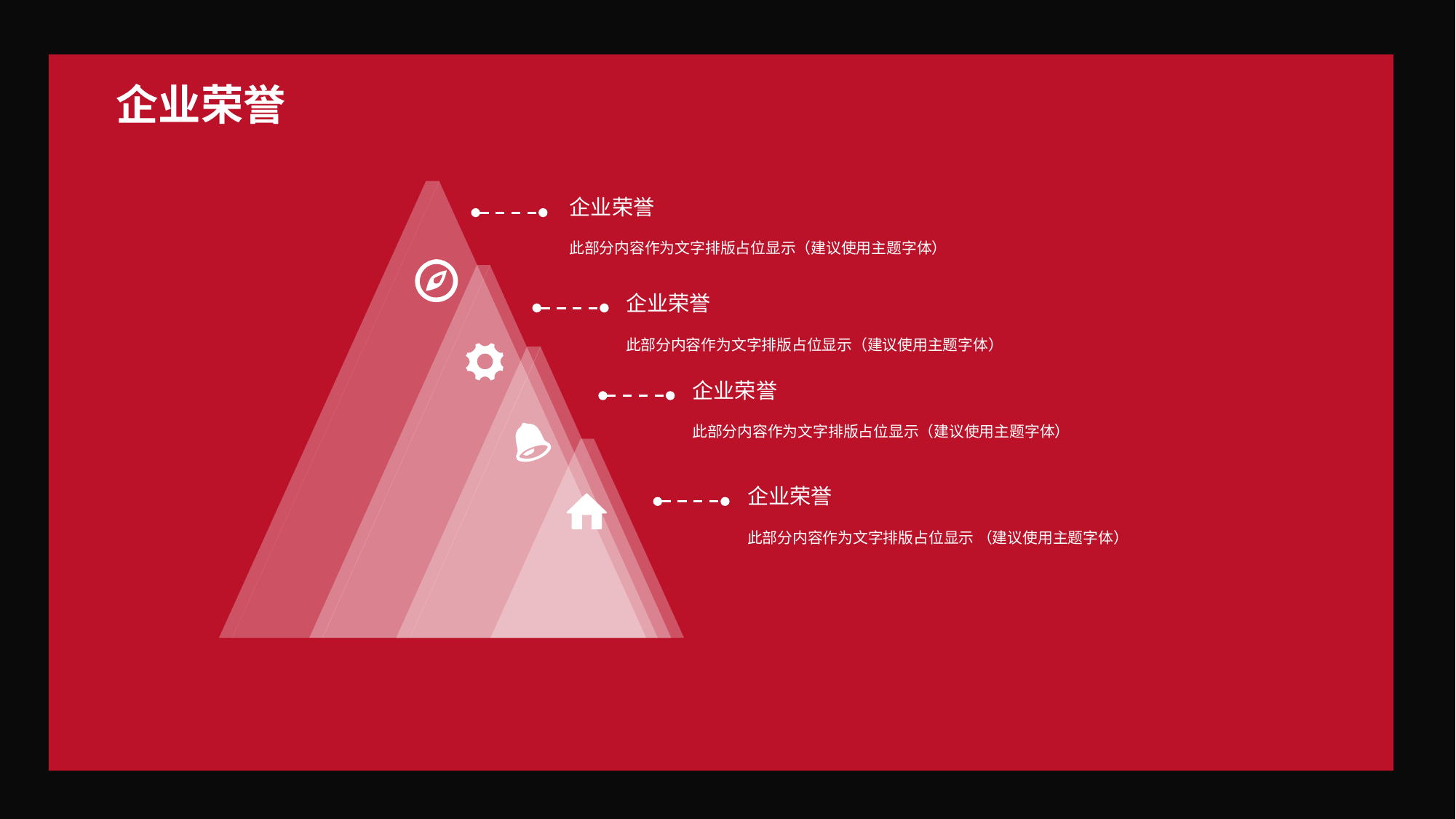

企业荣誉

企业荣誉
此部分内容作为文字排版占位显示（建议使用主题字体）

企业荣誉
此部分内容作为文字排版占位显示（建议使用主题字体）

企业荣誉
此部分内容作为文字排版占位显示（建议使用主题字体）

企业荣誉
此部分内容作为文字排版占位显示 （建议使用主题字体）